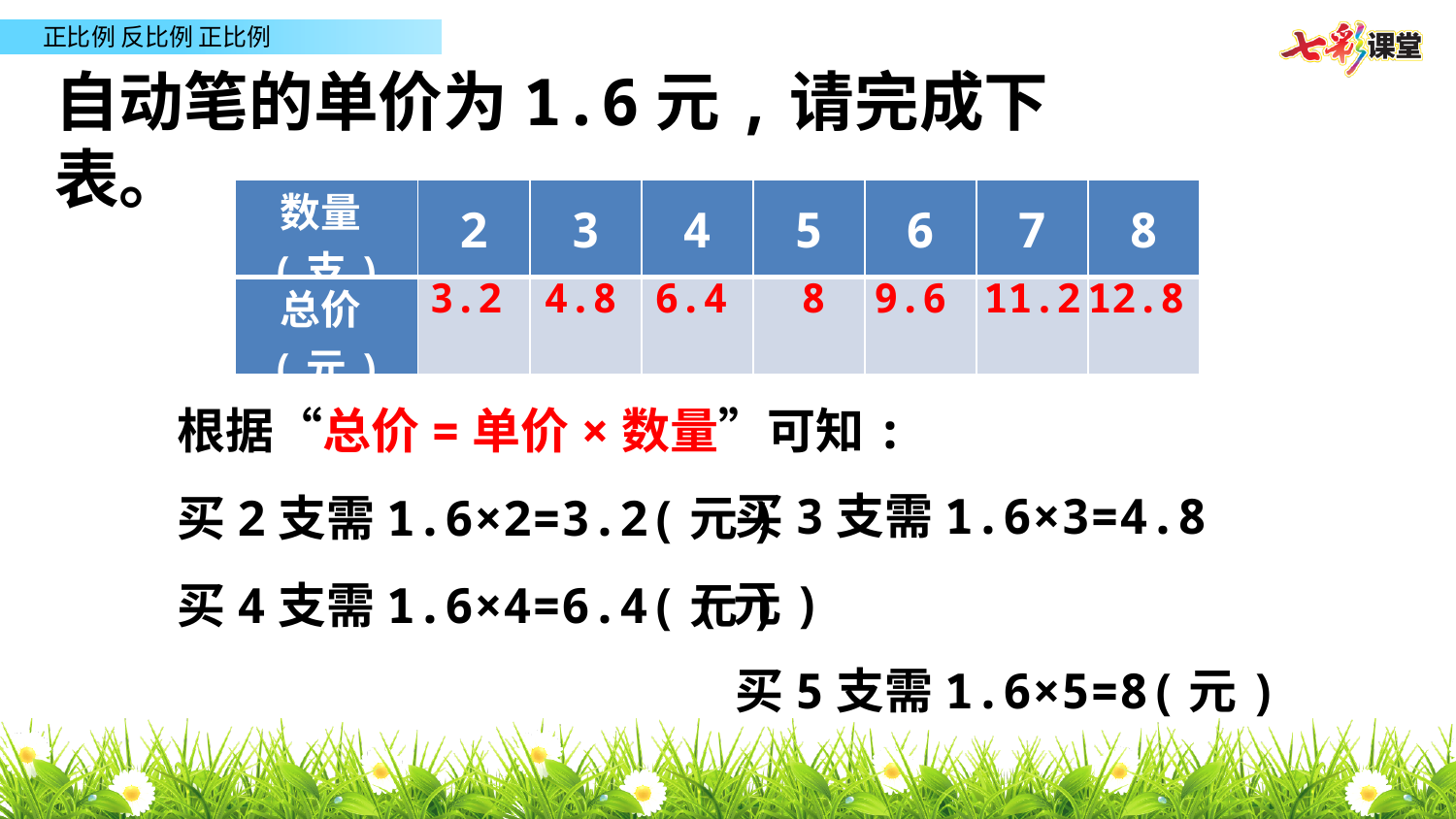

自动笔的单价为1.6元,请完成下表。
| 数量(支) | 2 | 3 | 4 | 5 | 6 | 7 | 8 |
| --- | --- | --- | --- | --- | --- | --- | --- |
| 总价(元) |  |  |  |  |  |  |  |
3.2
4.8
6.4
8
9.6
11.2
12.8
根据“总价=单价×数量”可知:
买2支需1.6×2=3.2(元)
买4支需1.6×4=6.4(元)
买3支需1.6×3=4.8(元)
买5支需1.6×5=8(元)